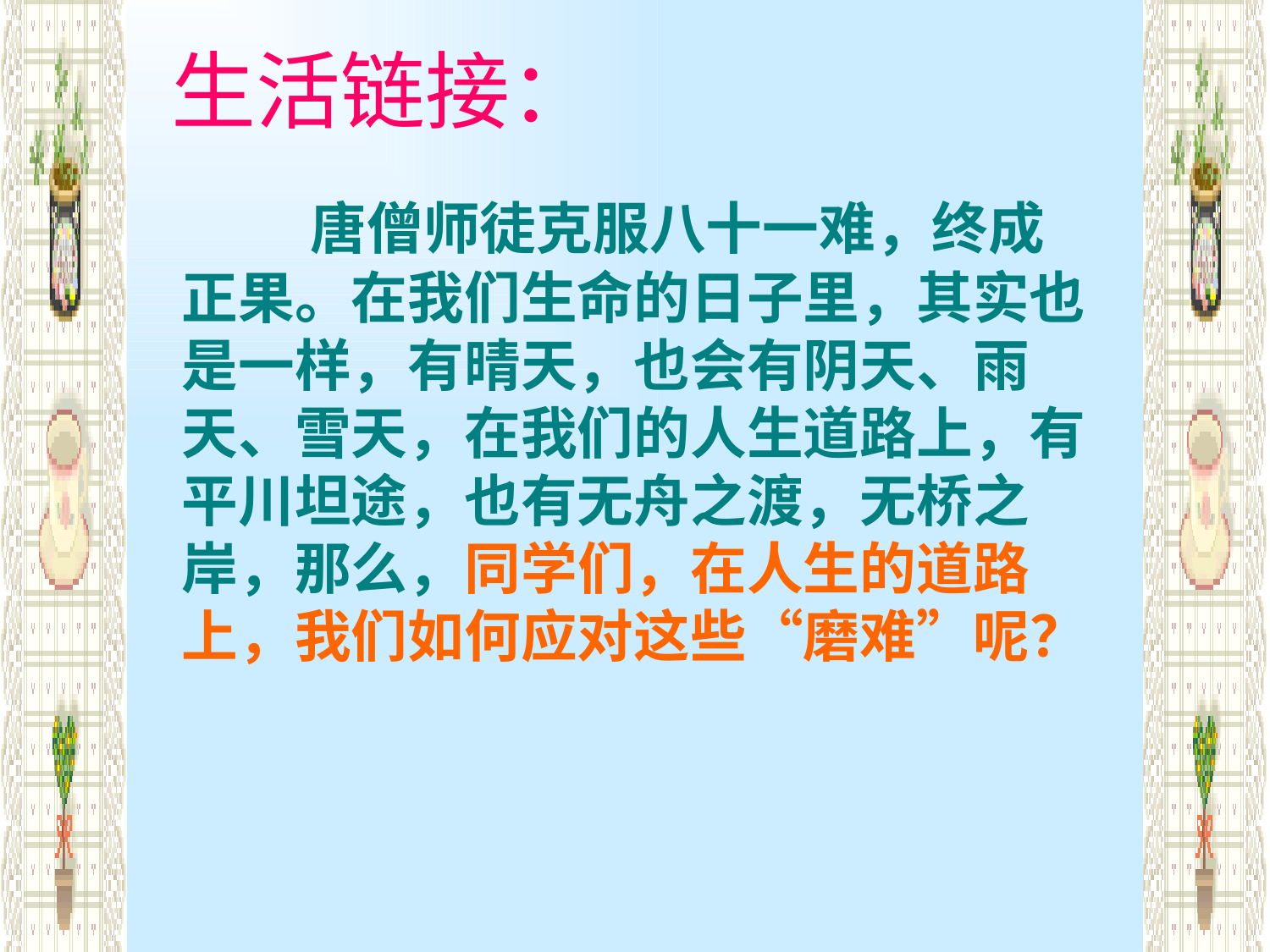

生活链接：

        唐僧师徒克服八十一难，终成正果。在我们生命的日子里，其实也是一样，有晴天，也会有阴天、雨天、雪天，在我们的人生道路上，有平川坦途，也有无舟之渡，无桥之岸，那么，同学们，在人生的道路上，我们如何应对这些“磨难”呢？